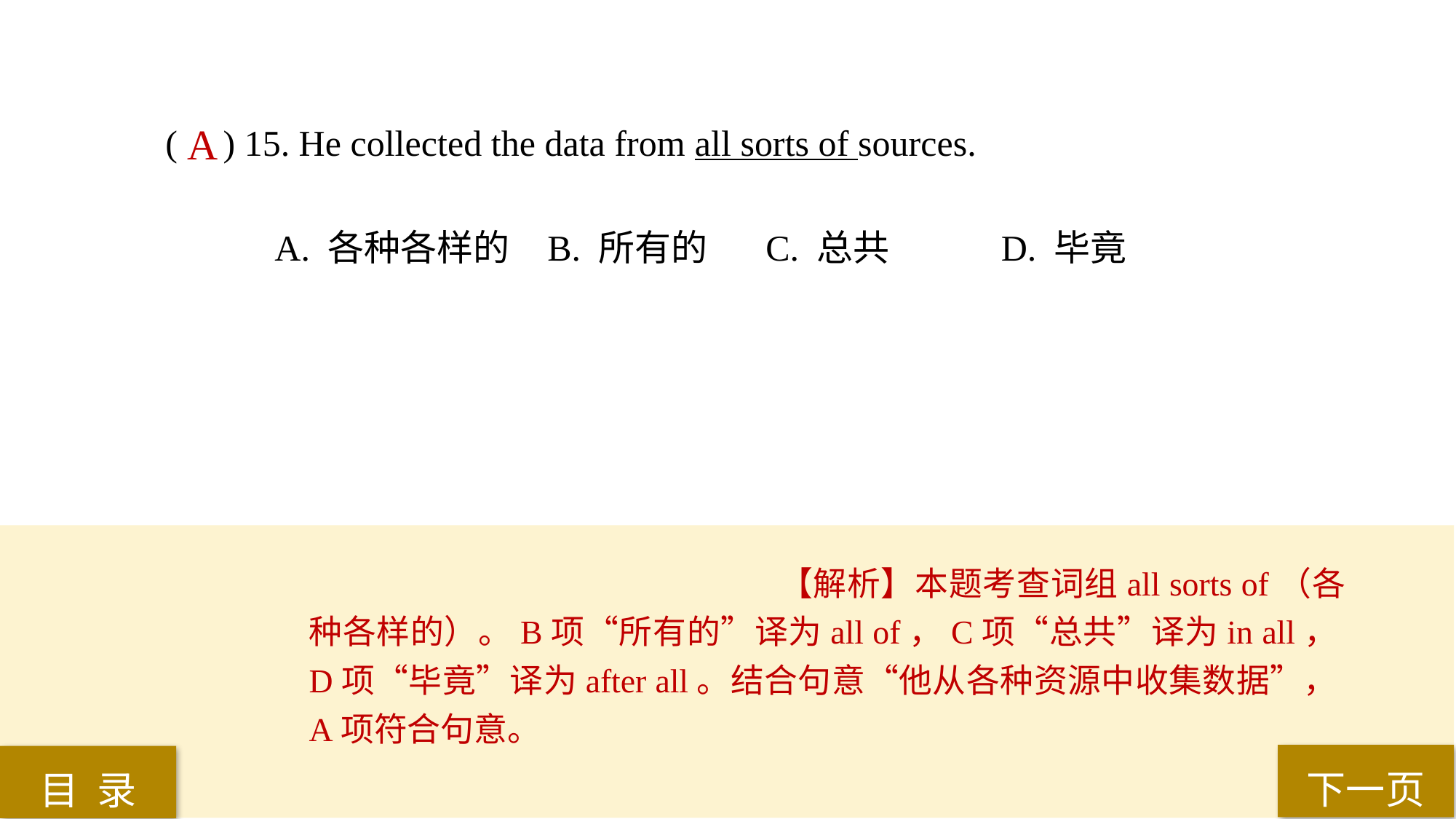

(     ) 15. He collected the data from all sorts of sources.

A. 各种各样的 	B. 所有的 	C. 总共	 D. 毕竟
A
【解析】本题考查词组all sorts of（各种各样的）。B项“所有的”译为all of，C项“总共”译为in all，D项“毕竟”译为after all。结合句意“他从各种资源中收集数据”，A项符合句意。